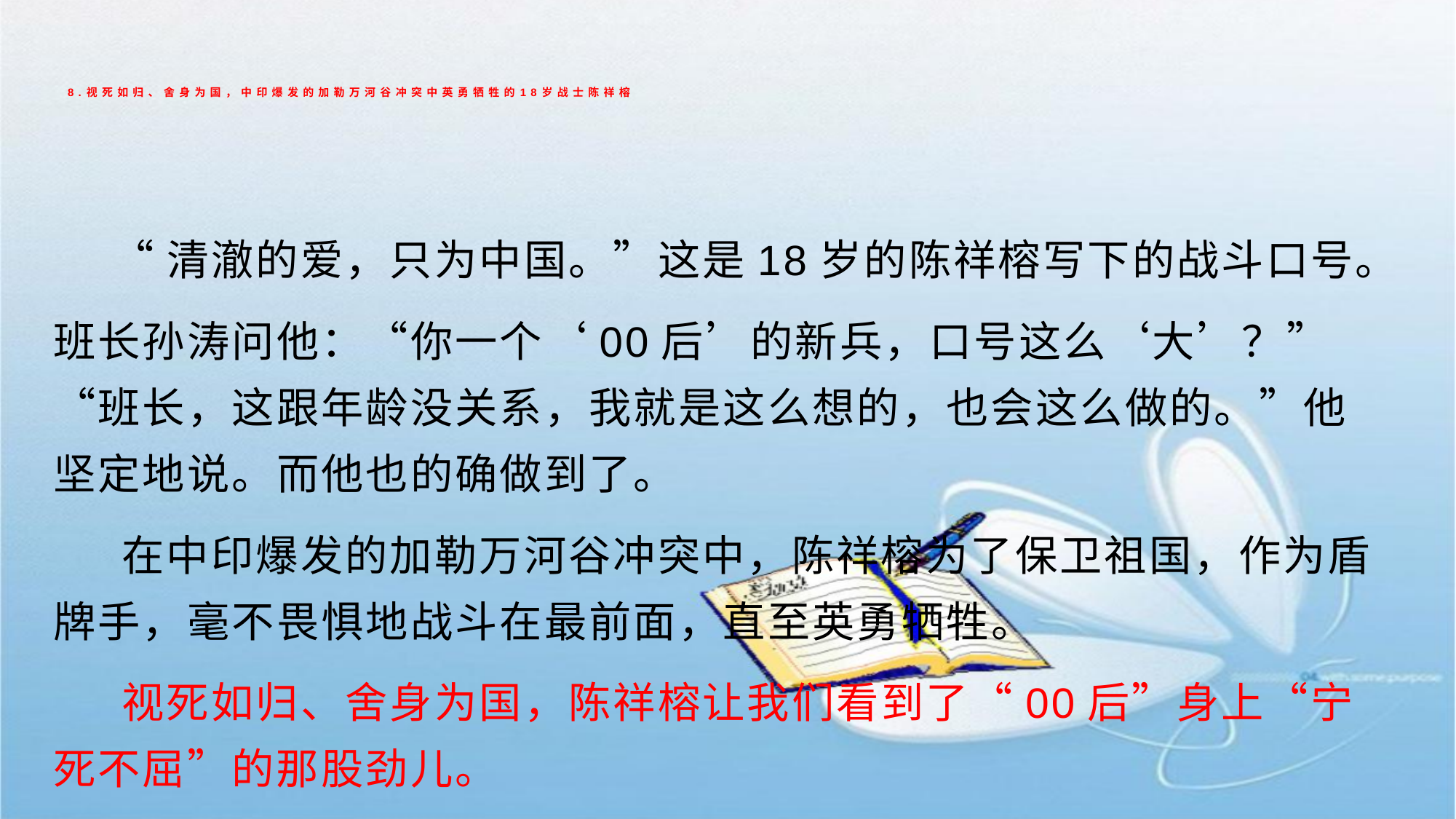

# 8.视死如归、舍身为国，中印爆发的加勒万河谷冲突中英勇牺牲的18岁战士陈祥榕

     “清澈的爱，只为中国。”这是18岁的陈祥榕写下的战斗口号。
班长孙涛问他：“你一个‘00后’的新兵，口号这么‘大’？”“班长，这跟年龄没关系，我就是这么想的，也会这么做的。”他坚定地说。而他也的确做到了。
     在中印爆发的加勒万河谷冲突中，陈祥榕为了保卫祖国，作为盾牌手，毫不畏惧地战斗在最前面，直至英勇牺牲。
     视死如归、舍身为国，陈祥榕让我们看到了“00后”身上“宁死不屈”的那股劲儿。